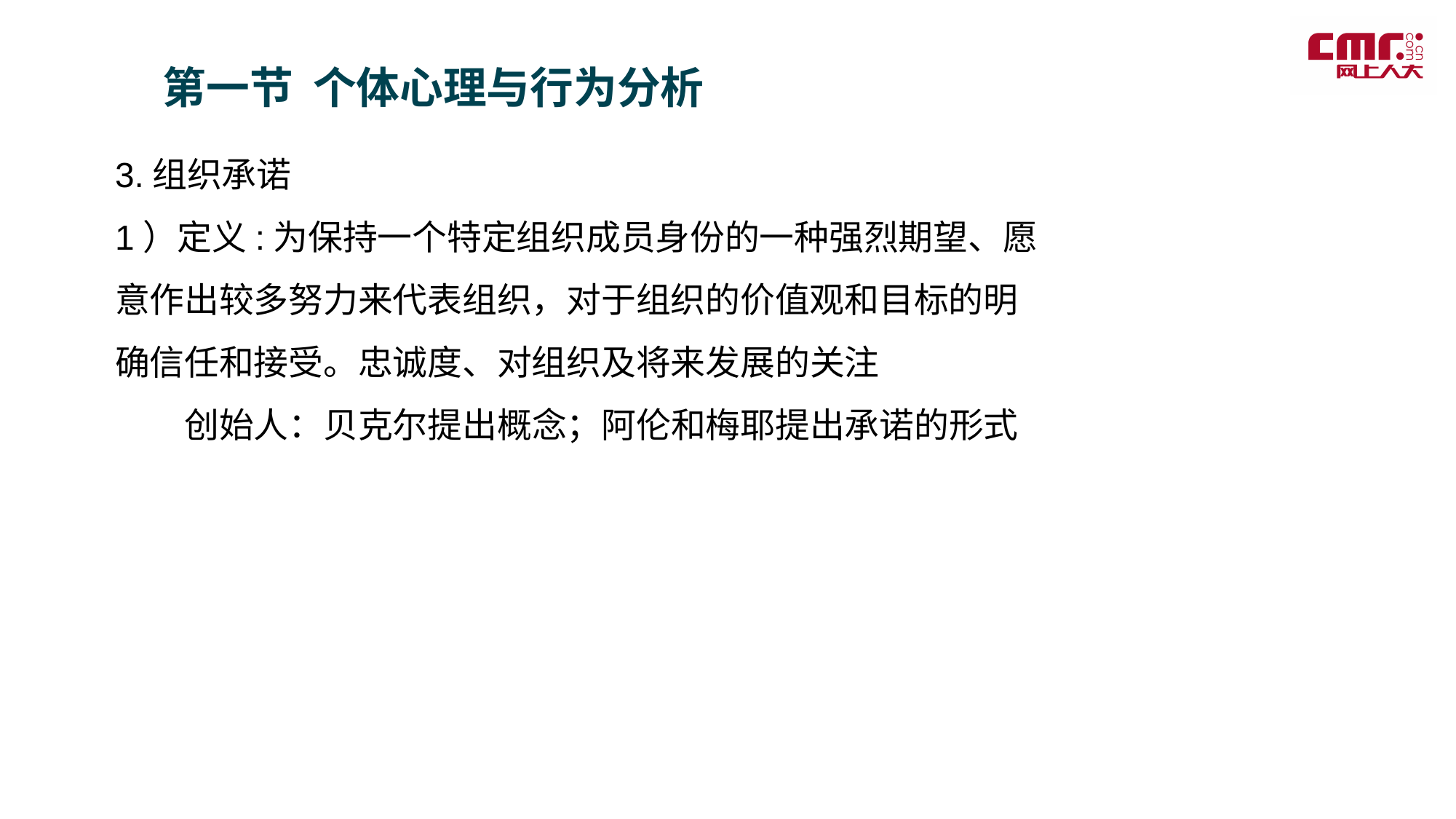

第一节  个体心理与行为分析
3.组织承诺
1）定义:为保持一个特定组织成员身份的一种强烈期望、愿意作出较多努力来代表组织，对于组织的价值观和目标的明确信任和接受。忠诚度、对组织及将来发展的关注
　　创始人：贝克尔提出概念；阿伦和梅耶提出承诺的形式